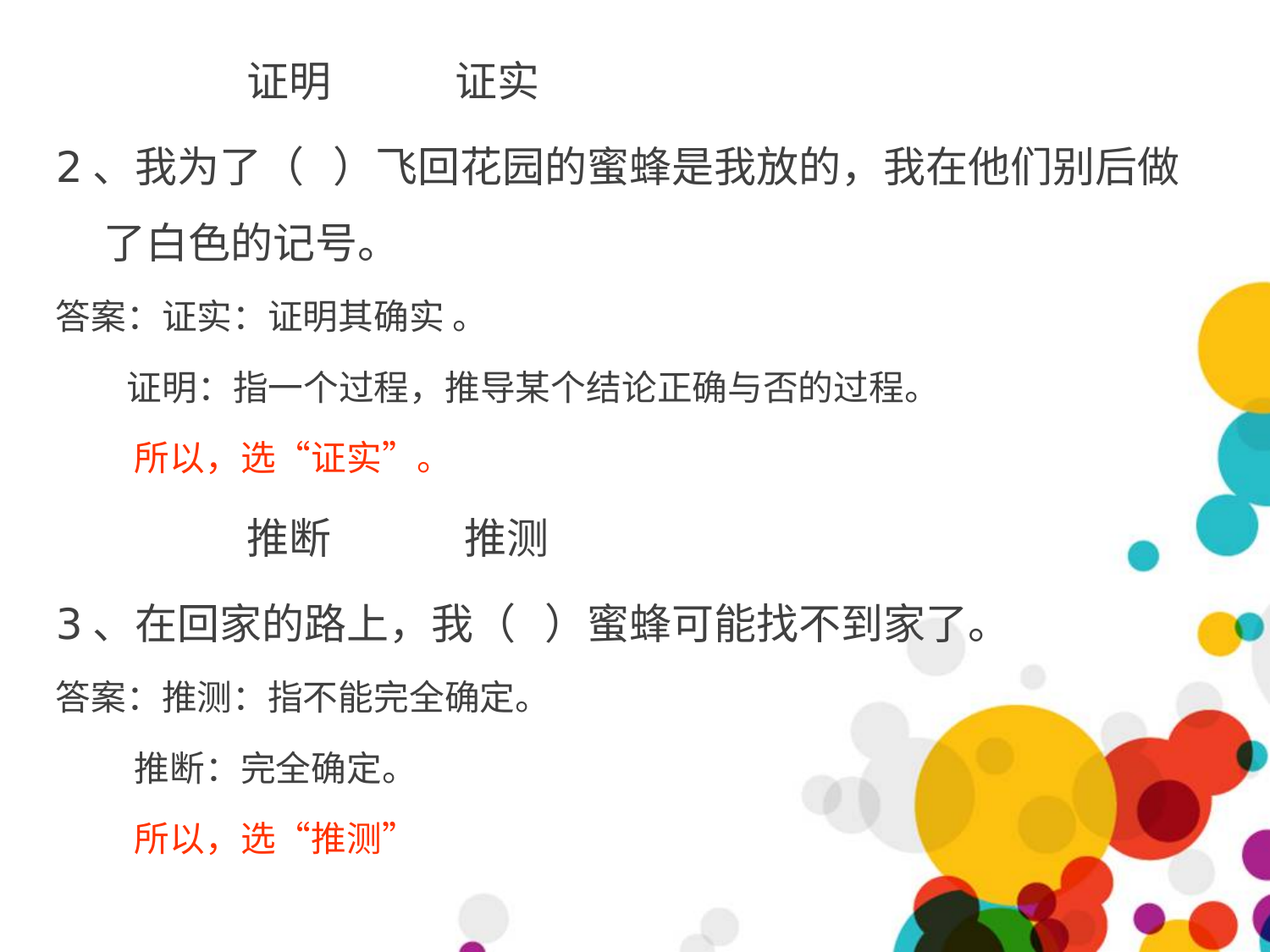

证明             证实
2、我为了（   ）飞回花园的蜜蜂是我放的，我在他们别后做了白色的记号。
答案：证实：证明其确实 。
        证明：指一个过程，推导某个结论正确与否的过程。
         所以，选“证实”。
                   推断              推测
3、在回家的路上，我（   ）蜜蜂可能找不到家了。
答案：推测：指不能完全确定。
         推断：完全确定。
         所以，选“推测”